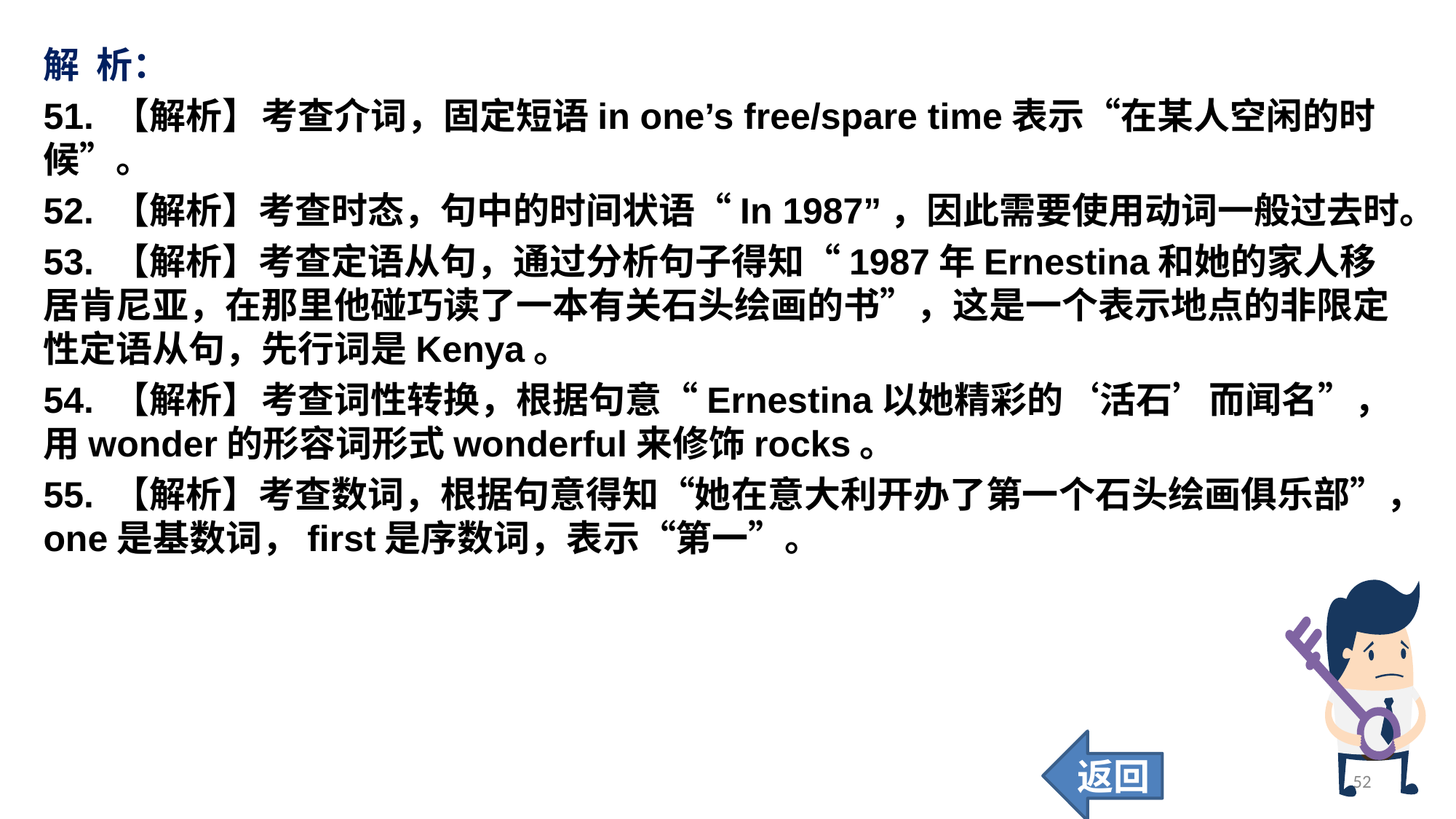

解  析：
51. 【解析】	考查介词，固定短语in one’s free/spare time表示“在某人空闲的时候”。
52. 【解析】考查时态，句中的时间状语“In 1987”，因此需要使用动词一般过去时。
53. 【解析】考查定语从句，通过分析句子得知“1987年Ernestina和她的家人移居肯尼亚，在那里他碰巧读了一本有关石头绘画的书”，这是一个表示地点的非限定性定语从句，先行词是Kenya。
54. 【解析】	考查词性转换，根据句意“Ernestina以她精彩的‘活石’而闻名”，用wonder的形容词形式wonderful来修饰rocks。
55. 【解析】考查数词，根据句意得知“她在意大利开办了第一个石头绘画俱乐部”，one是基数词，first是序数词，表示“第一”。

返回
52